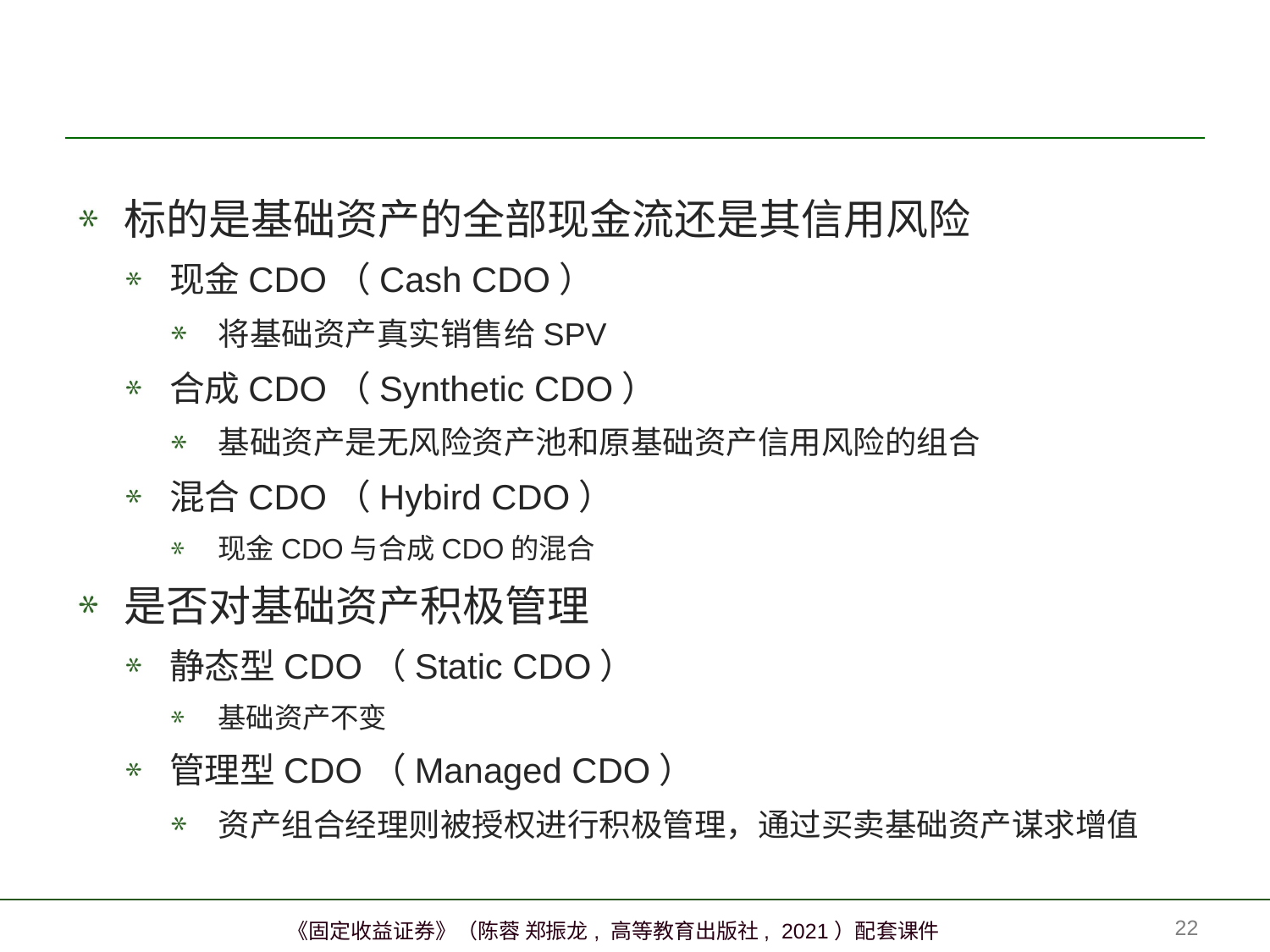

#
标的是基础资产的全部现金流还是其信用风险
现金CDO（Cash CDO）
将基础资产真实销售给SPV
合成CDO（Synthetic CDO）
基础资产是无风险资产池和原基础资产信用风险的组合
混合CDO（Hybird CDO）
现金CDO与合成CDO的混合
是否对基础资产积极管理
静态型CDO（Static CDO）
基础资产不变
管理型CDO（Managed CDO）
资产组合经理则被授权进行积极管理，通过买卖基础资产谋求增值
22